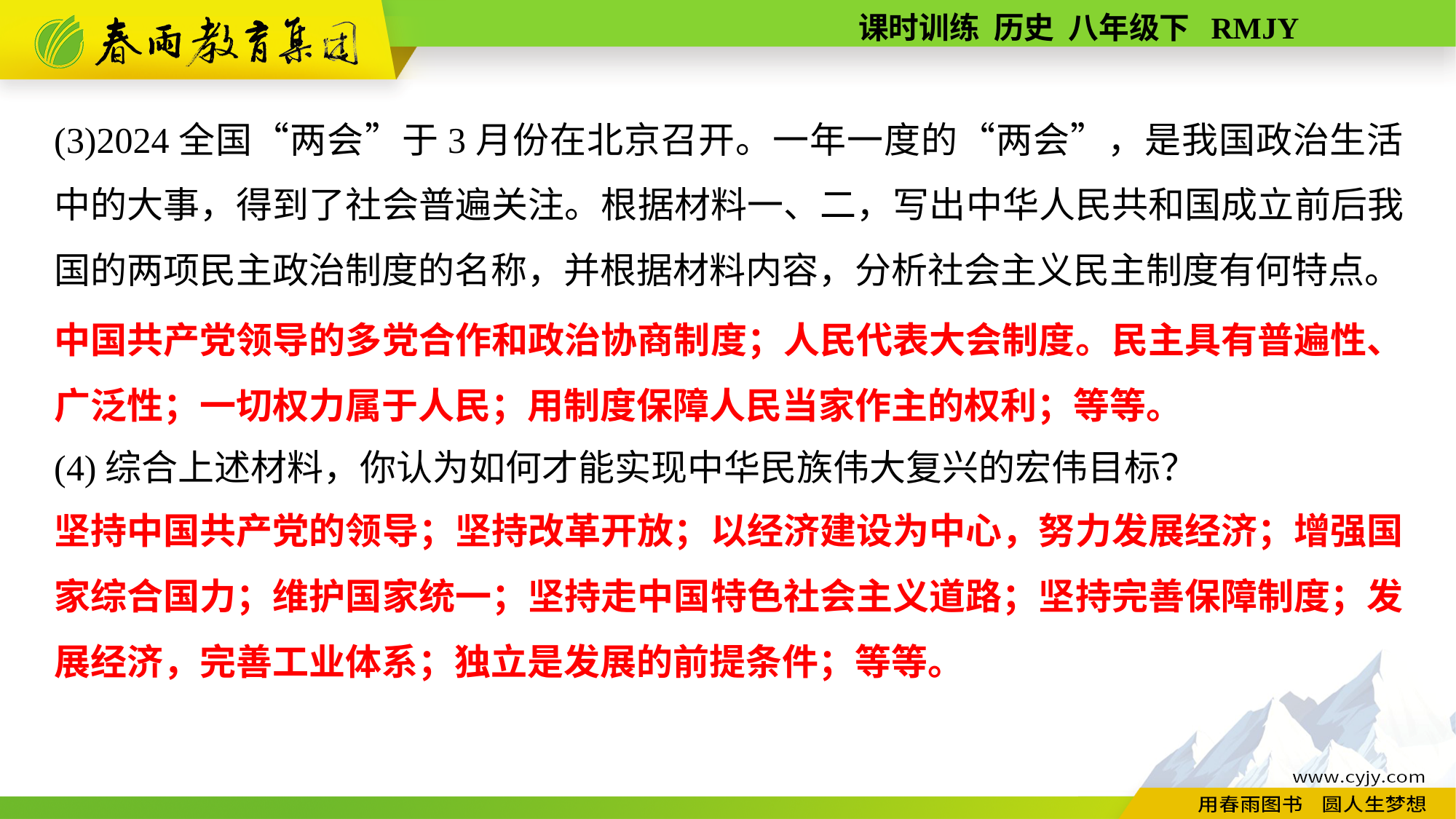

(3)2024全国“两会”于3月份在北京召开。一年一度的“两会”，是我国政治生活中的大事，得到了社会普遍关注。根据材料一、二，写出中华人民共和国成立前后我国的两项民主政治制度的名称，并根据材料内容，分析社会主义民主制度有何特点。

(4)综合上述材料，你认为如何才能实现中华民族伟大复兴的宏伟目标？
中国共产党领导的多党合作和政治协商制度；人民代表大会制度。民主具有普遍性、广泛性；一切权力属于人民；用制度保障人民当家作主的权利；等等。
坚持中国共产党的领导；坚持改革开放；以经济建设为中心，努力发展经济；增强国家综合国力；维护国家统一；坚持走中国特色社会主义道路；坚持完善保障制度；发展经济，完善工业体系；独立是发展的前提条件；等等。